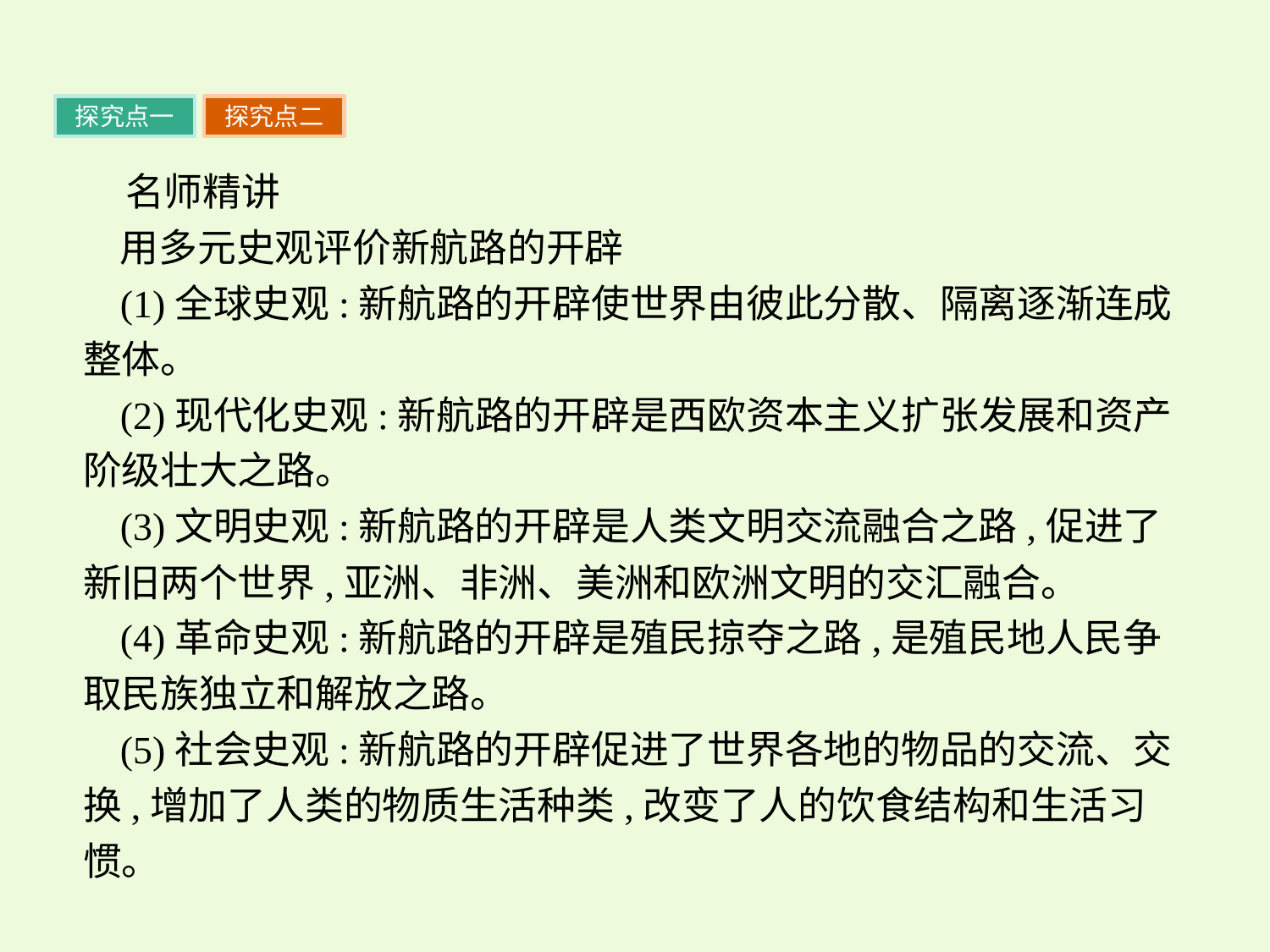

探究点一
探究点二
名师精讲
用多元史观评价新航路的开辟
(1)全球史观:新航路的开辟使世界由彼此分散、隔离逐渐连成整体。
(2)现代化史观:新航路的开辟是西欧资本主义扩张发展和资产阶级壮大之路。
(3)文明史观:新航路的开辟是人类文明交流融合之路,促进了新旧两个世界,亚洲、非洲、美洲和欧洲文明的交汇融合。
(4)革命史观:新航路的开辟是殖民掠夺之路,是殖民地人民争取民族独立和解放之路。
(5)社会史观:新航路的开辟促进了世界各地的物品的交流、交换,增加了人类的物质生活种类,改变了人的饮食结构和生活习惯。